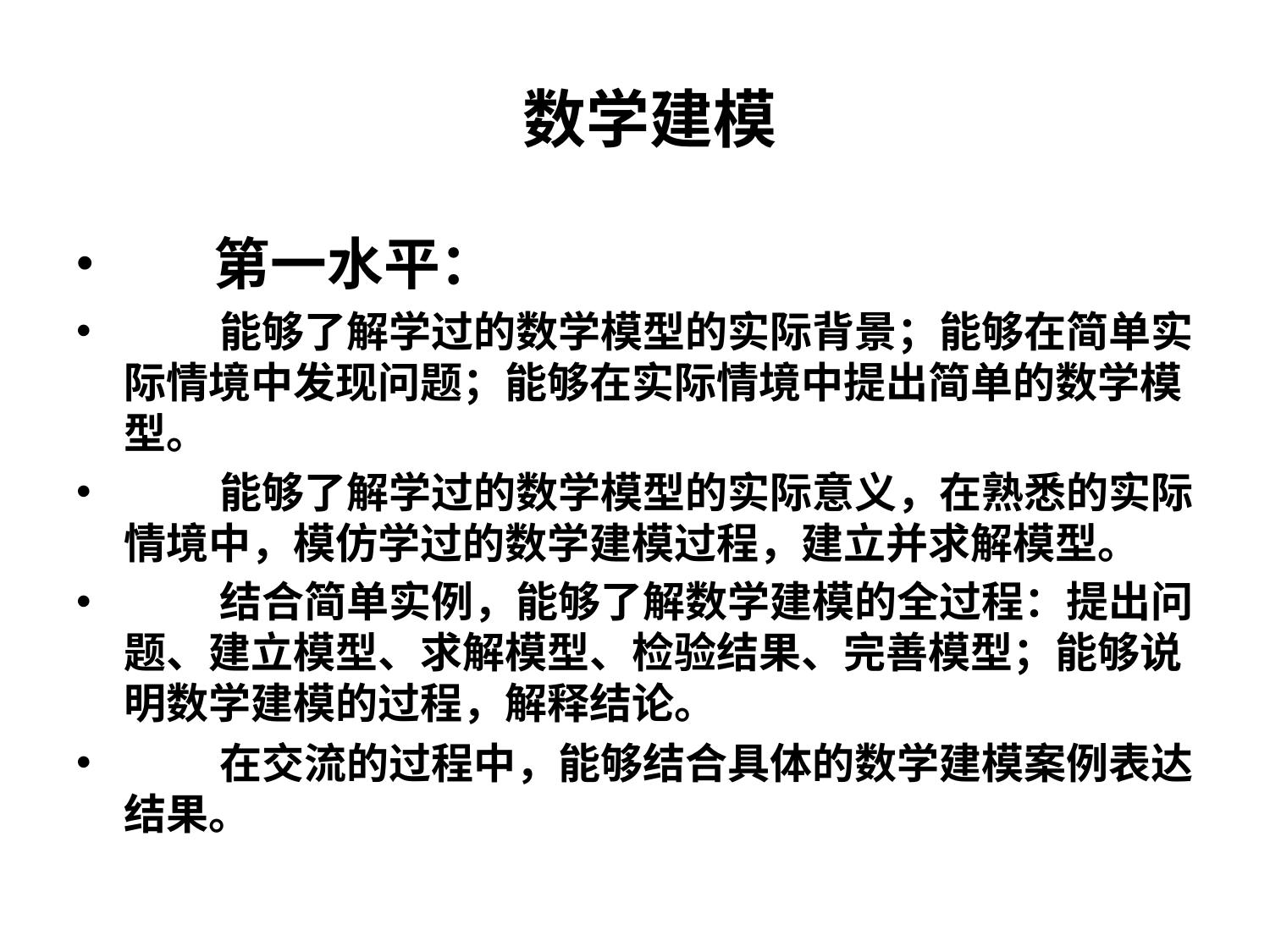

# 数学建模
       第一水平：
         能够了解学过的数学模型的实际背景；能够在简单实际情境中发现问题；能够在实际情境中提出简单的数学模型。
         能够了解学过的数学模型的实际意义，在熟悉的实际情境中，模仿学过的数学建模过程，建立并求解模型。
         结合简单实例，能够了解数学建模的全过程：提出问题、建立模型、求解模型、检验结果、完善模型；能够说明数学建模的过程，解释结论。
         在交流的过程中，能够结合具体的数学建模案例表达结果。